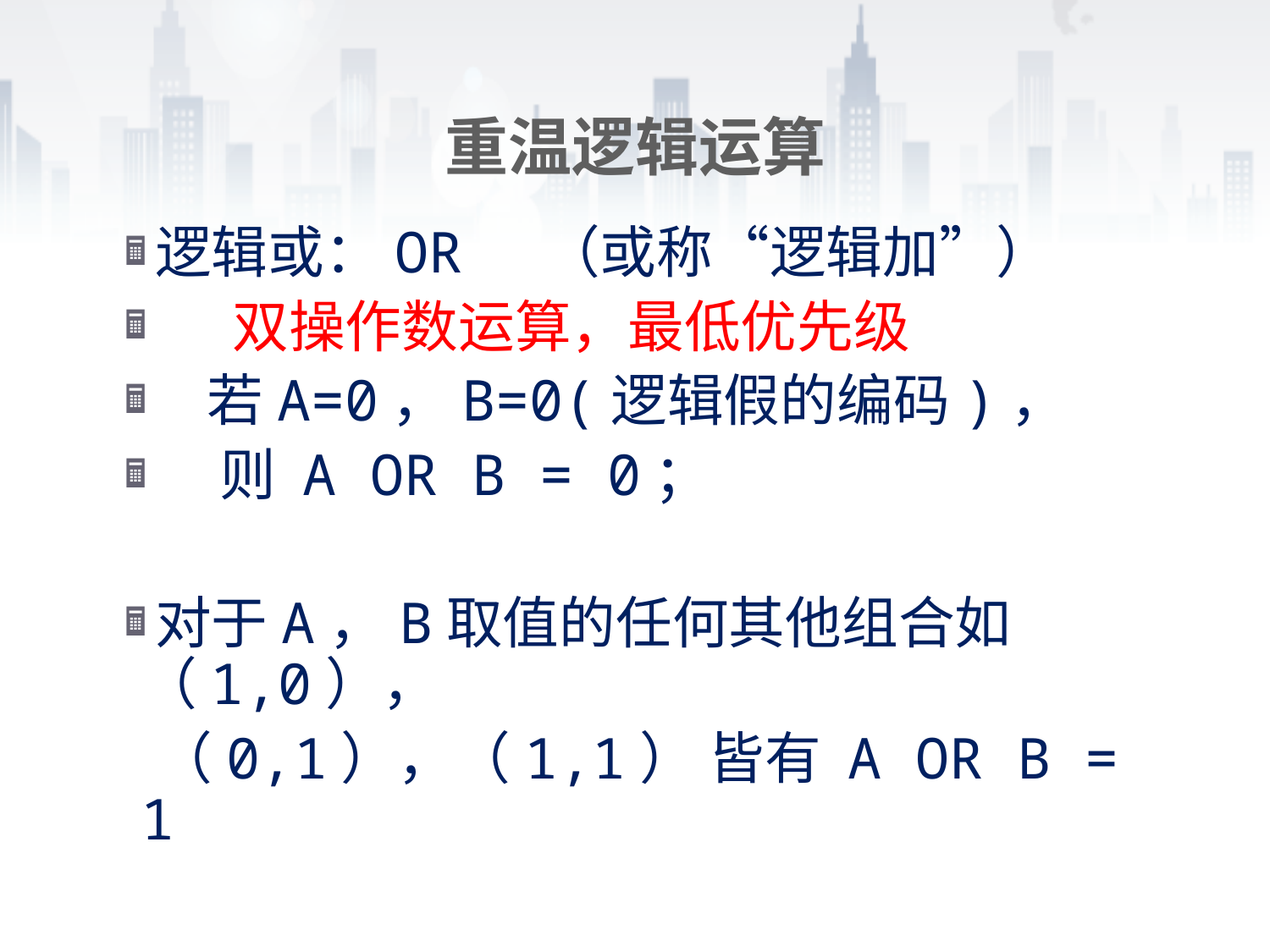

# 重温逻辑运算
逻辑或：OR  （或称“逻辑加”）
     双操作数运算，最低优先级
   若A=0，B=0(逻辑假的编码)，
    则 A OR B = 0；

对于A，B取值的任何其他组合如（1,0），
  （0,1），（1,1） 皆有 A OR B = 1